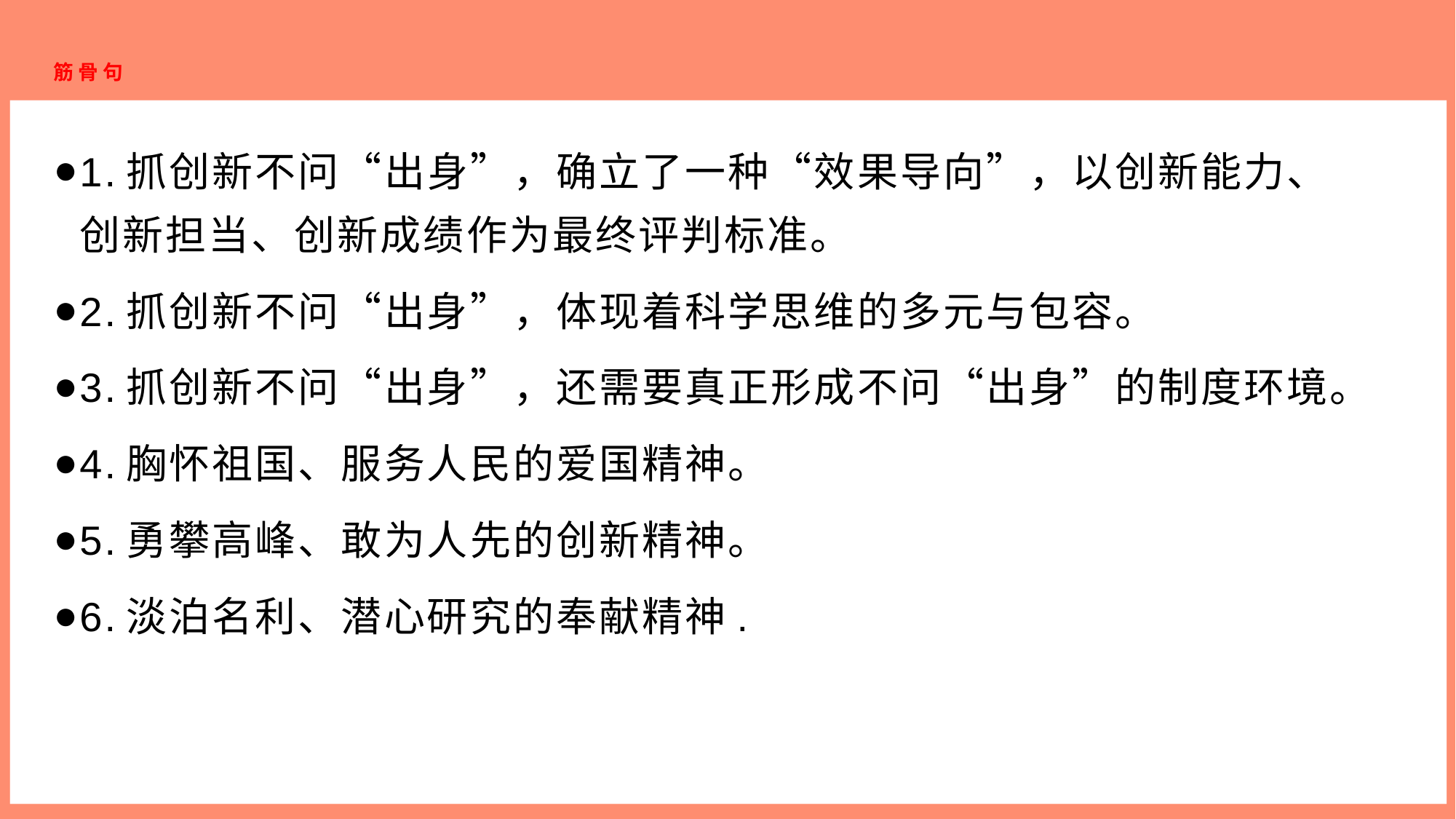

# 筋骨句
1.抓创新不问“出身”，确立了一种“效果导向”，以创新能力、创新担当、创新成绩作为最终评判标准。
2.抓创新不问“出身”，体现着科学思维的多元与包容。
3.抓创新不问“出身”，还需要真正形成不问“出身”的制度环境。
4.胸怀祖国、服务人民的爱国精神。
5.勇攀高峰、敢为人先的创新精神。
6.淡泊名利、潜心研究的奉献精神.